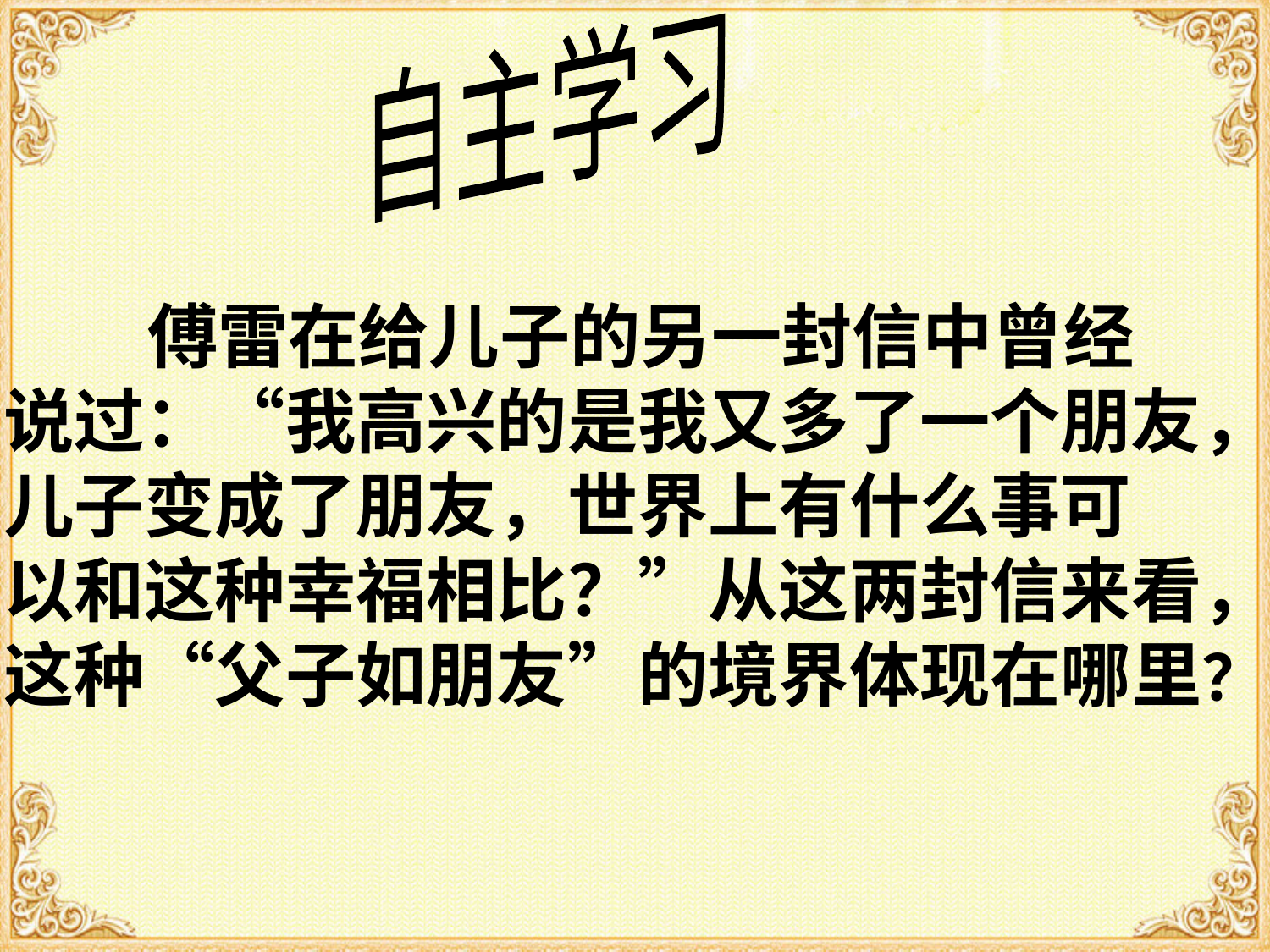

自主学习
        傅雷在给儿子的另一封信中曾经
说过：“我高兴的是我又多了一个朋友，
儿子变成了朋友，世界上有什么事可
以和这种幸福相比？”从这两封信来看，
这种“父子如朋友”的境界体现在哪里？